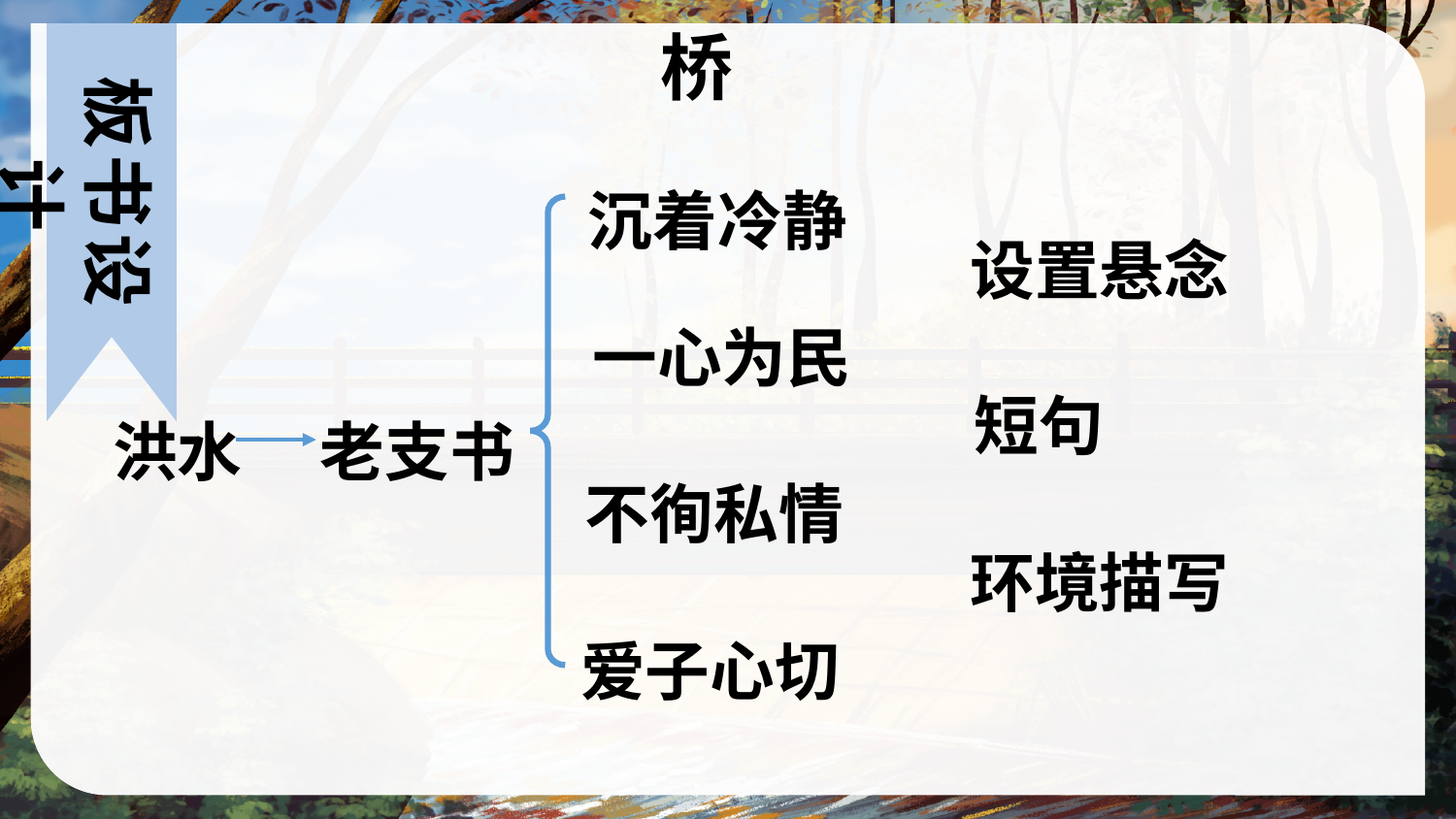

桥
板书设计
沉着冷静

设置悬念
一心为民
短句
洪水
老支书
不徇私情
环境描写
爱子心切